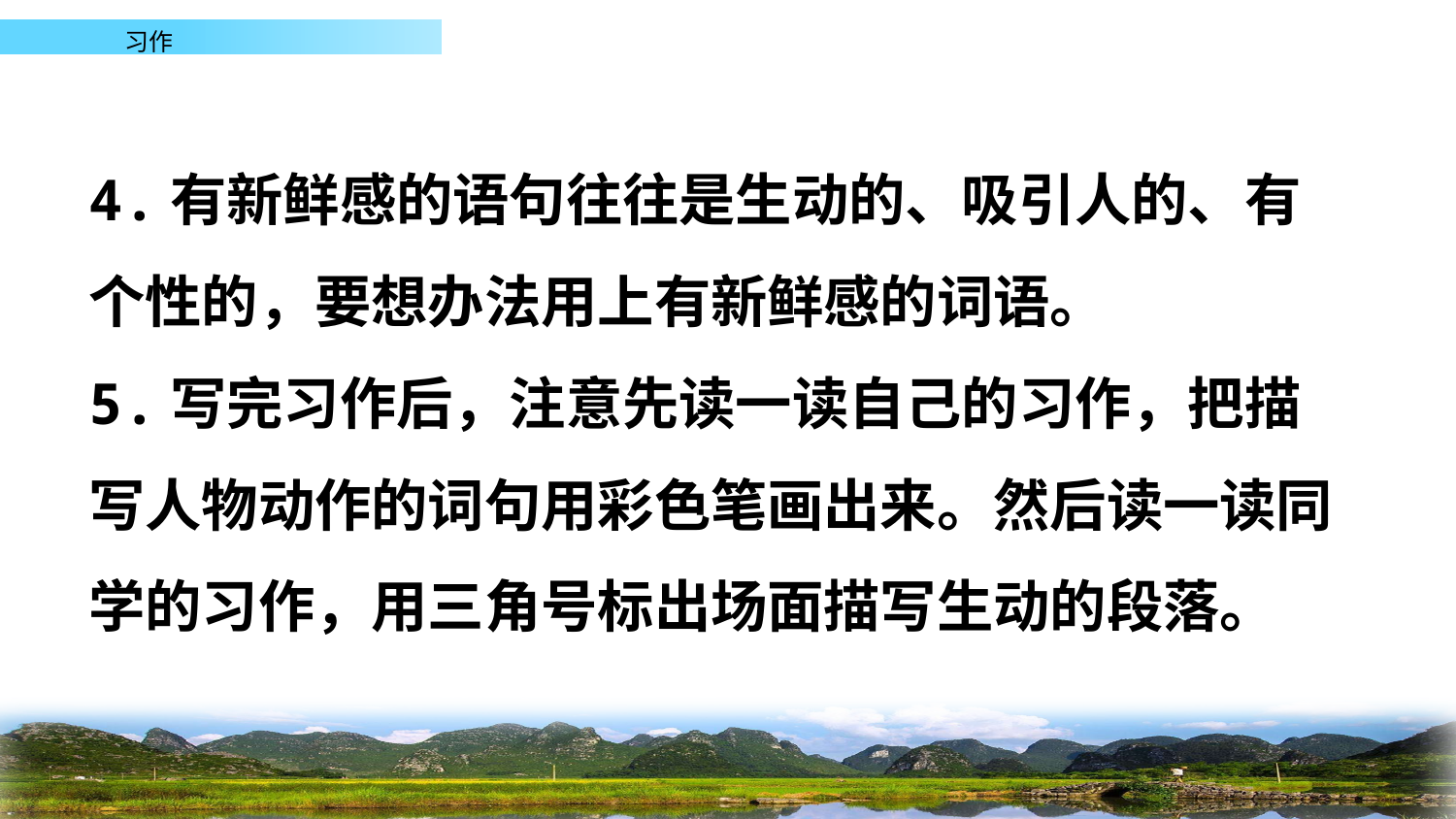

4.有新鲜感的语句往往是生动的、吸引人的、有个性的，要想办法用上有新鲜感的词语。
5.写完习作后，注意先读一读自己的习作，把描写人物动作的词句用彩色笔画出来。然后读一读同学的习作，用三角号标出场面描写生动的段落。